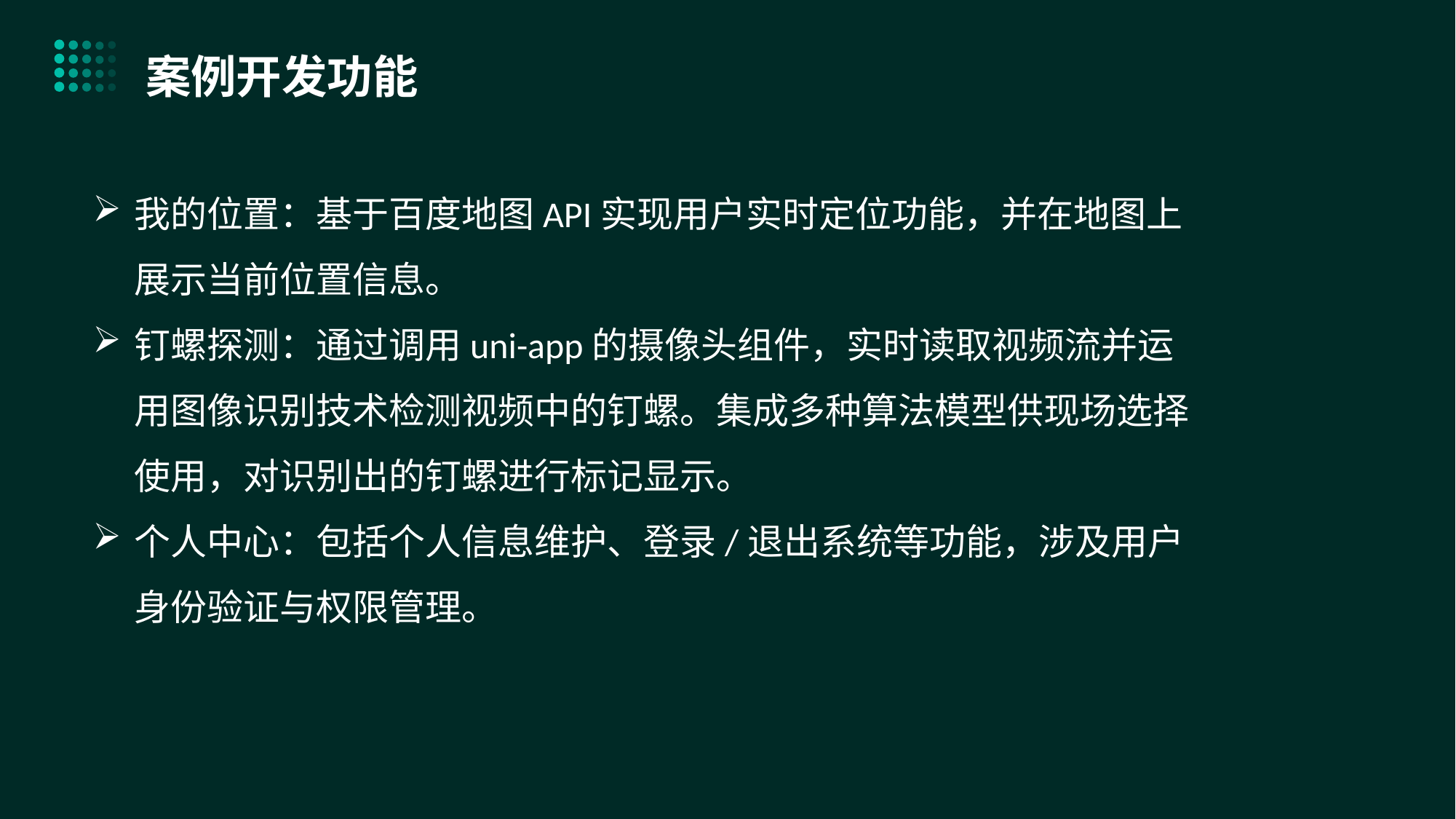

案例开发功能

我的位置：基于百度地图API实现用户实时定位功能，并在地图上展示当前位置信息。
钉螺探测：通过调用uni-app的摄像头组件，实时读取视频流并运用图像识别技术检测视频中的钉螺。集成多种算法模型供现场选择使用，对识别出的钉螺进行标记显示。
个人中心：包括个人信息维护、登录/退出系统等功能，涉及用户身份验证与权限管理。